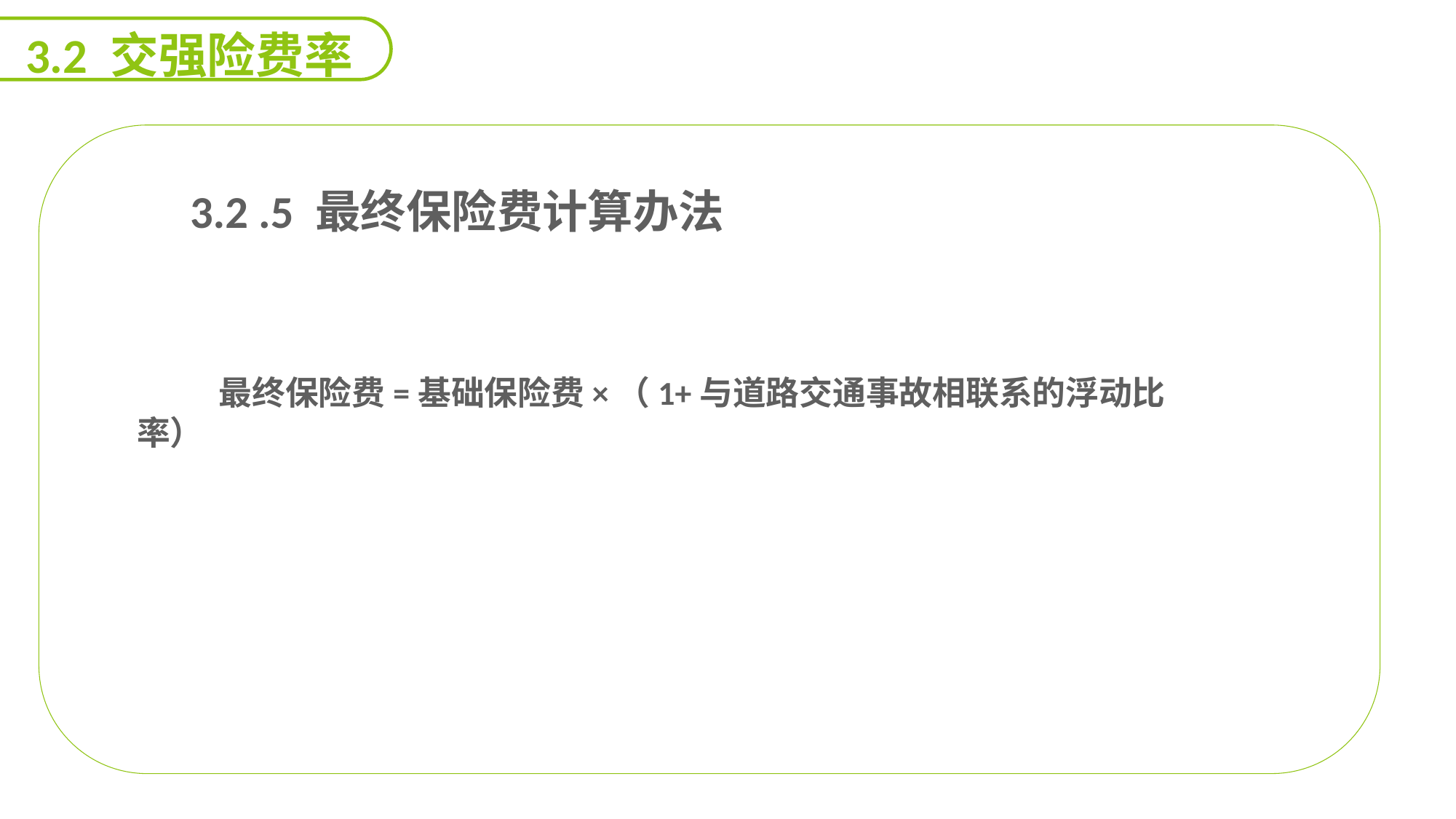

3.2 交强险费率

  3.2 .5 最终保险费计算办法

     最终保险费=基础保险费×（1+与道路交通事故相联系的浮动比率）
能力
目标
延迟符